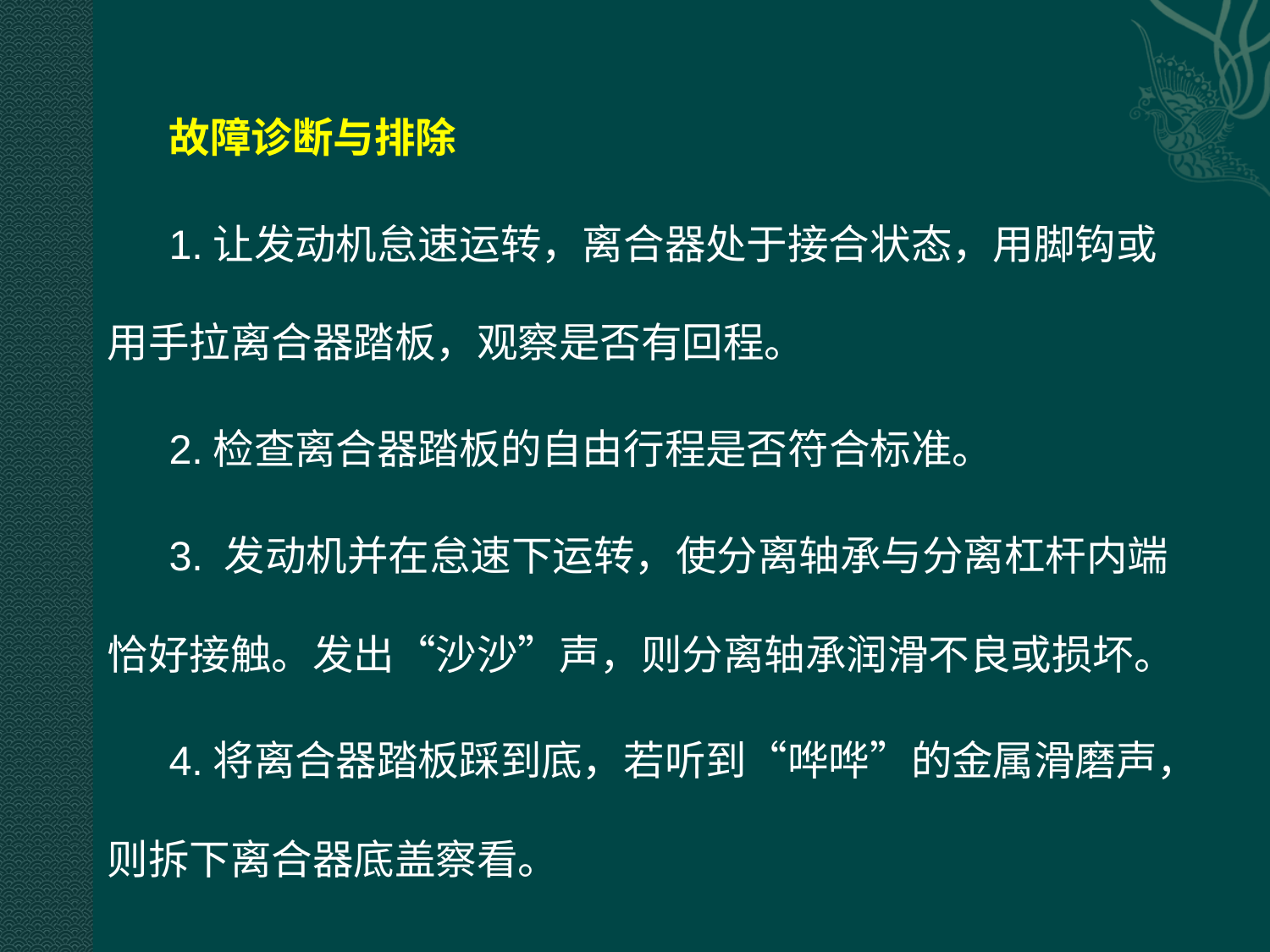

故障诊断与排除
1.让发动机怠速运转，离合器处于接合状态，用脚钩或用手拉离合器踏板，观察是否有回程。
2.检查离合器踏板的自由行程是否符合标准。
3. 发动机并在怠速下运转，使分离轴承与分离杠杆内端恰好接触。发出“沙沙”声，则分离轴承润滑不良或损坏。
4.将离合器踏板踩到底，若听到“哗哗”的金属滑磨声，则拆下离合器底盖察看。